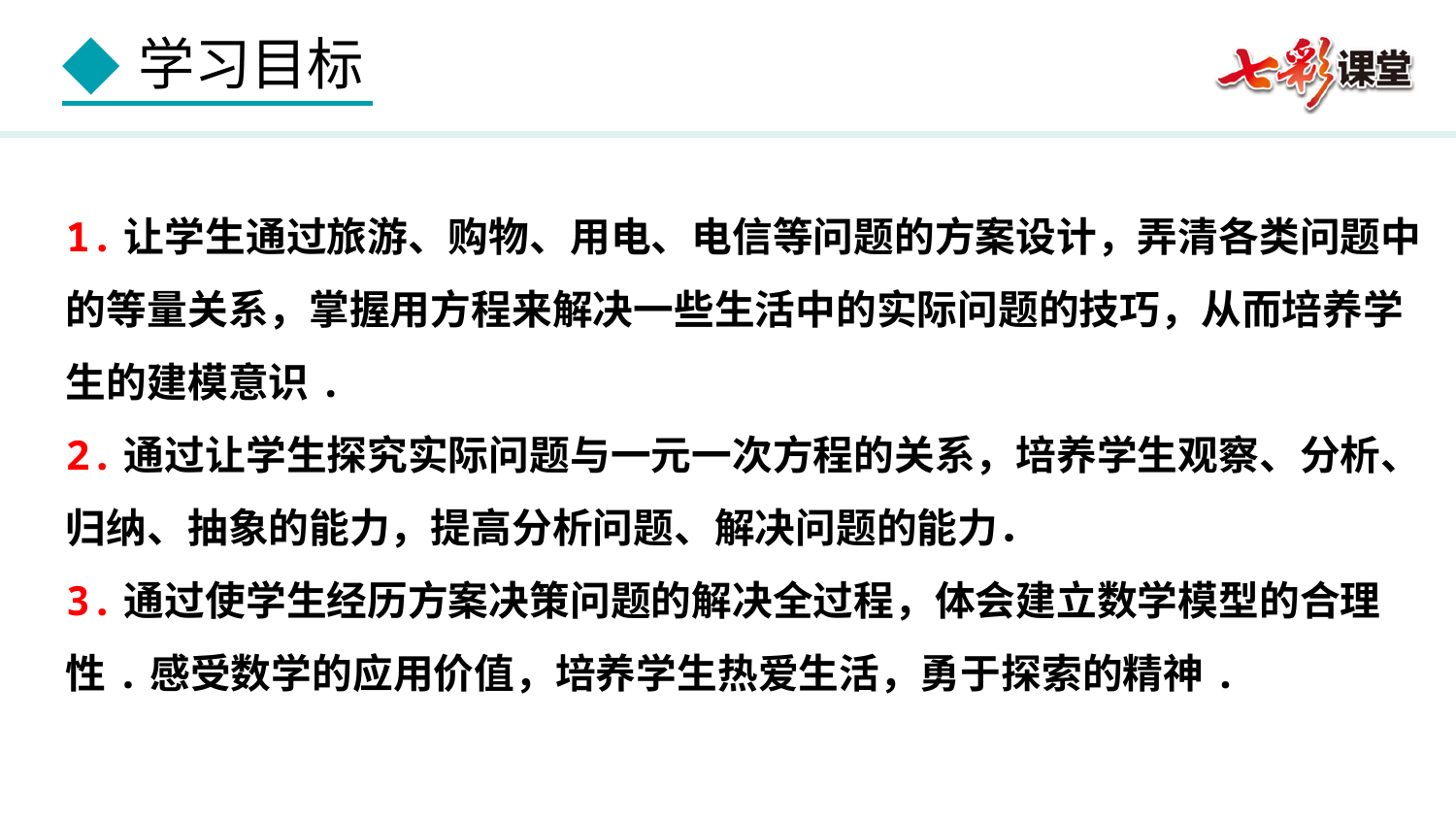

1.让学生通过旅游、购物、用电、电信等问题的方案设计，弄清各类问题中的等量关系，掌握用方程来解决一些生活中的实际问题的技巧，从而培养学生的建模意识.
2.通过让学生探究实际问题与一元一次方程的关系，培养学生观察、分析、归纳、抽象的能力，提高分析问题、解决问题的能力．
3.通过使学生经历方案决策问题的解决全过程，体会建立数学模型的合理性.感受数学的应用价值，培养学生热爱生活，勇于探索的精神.